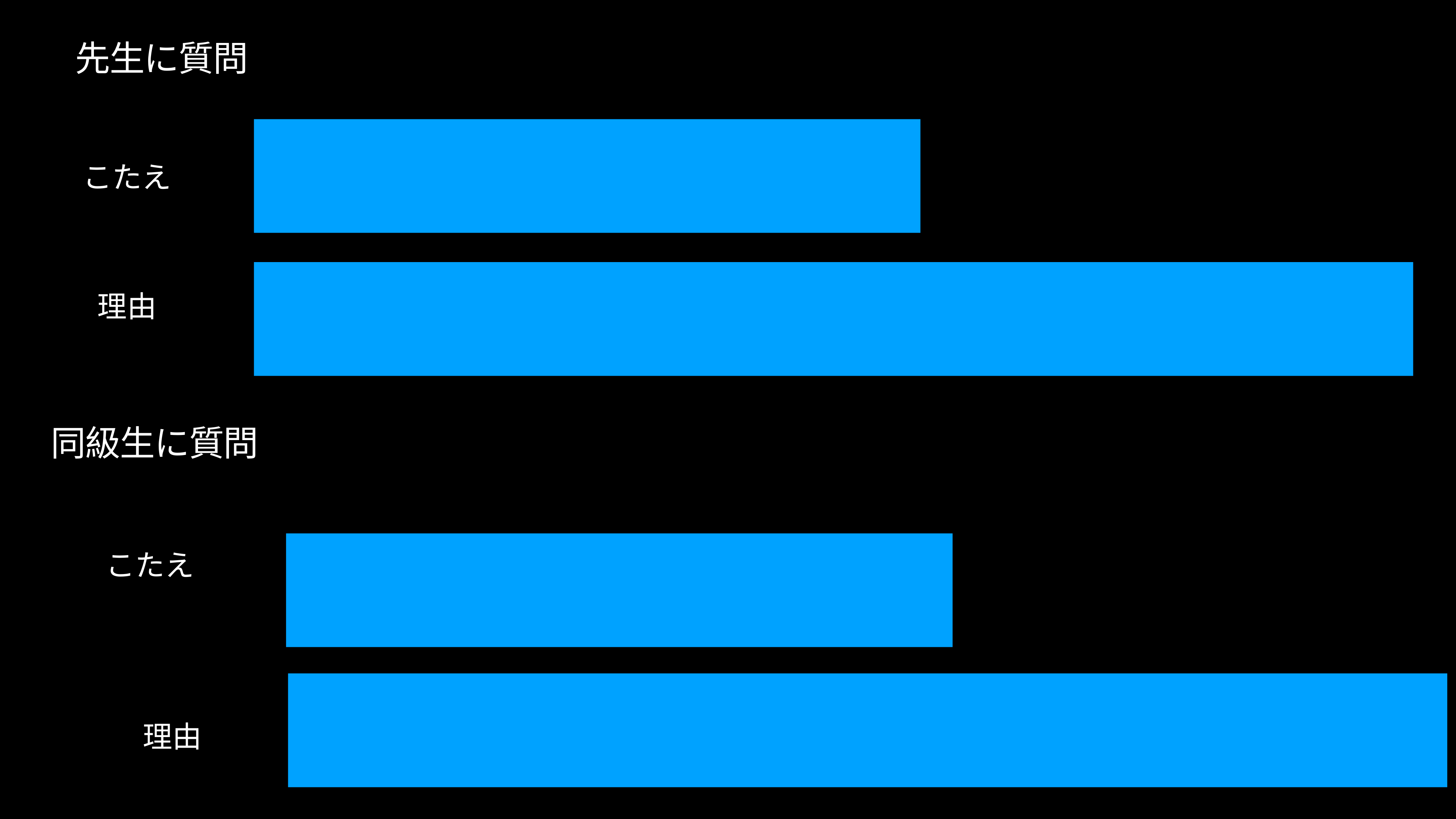

# 先生に質問

こたえ

理由
同級生に質問

こたえ

理由